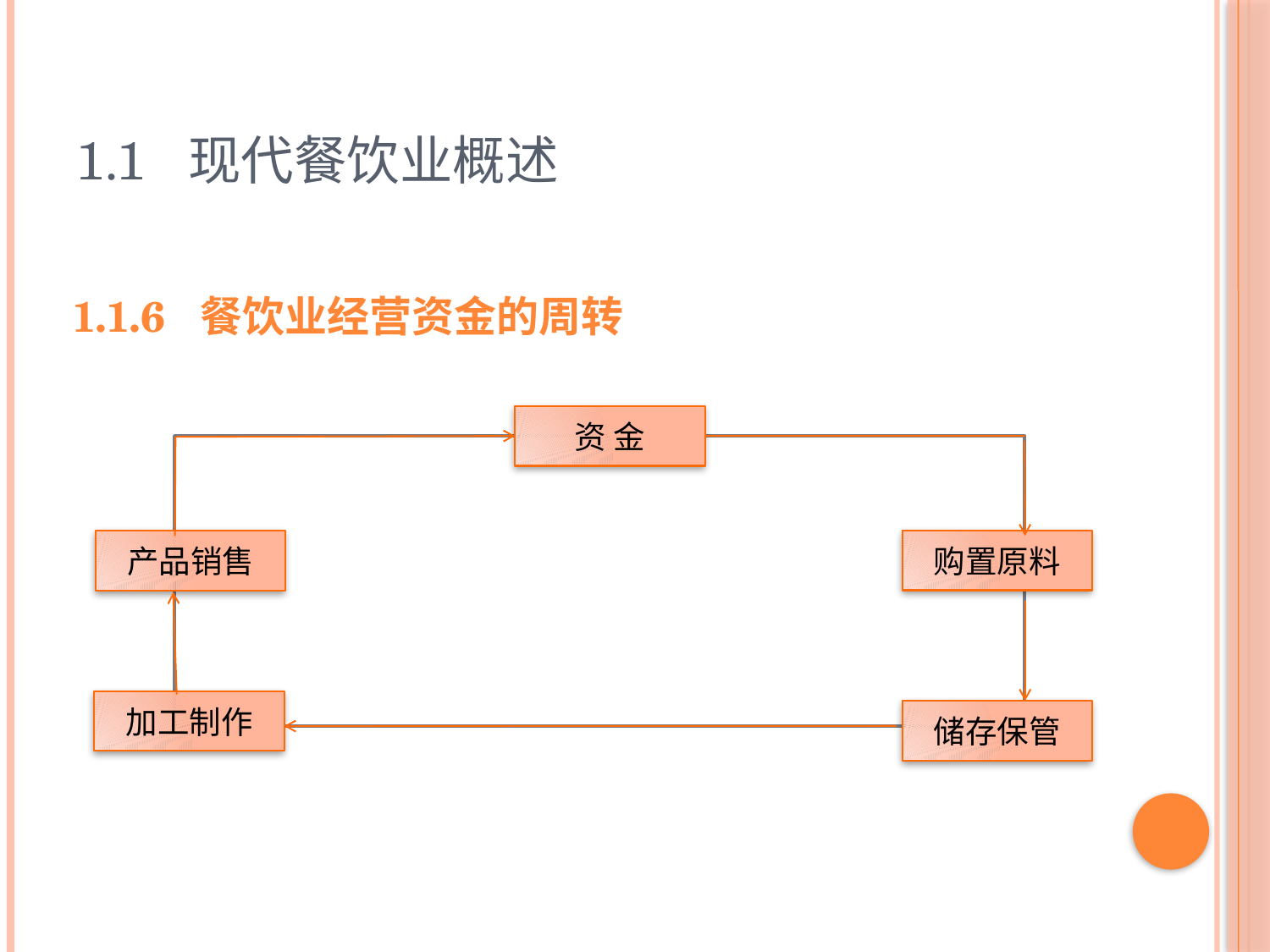

# 1.1  现代餐饮业概述

1.1.6  餐饮业经营资金的周转

资 金

购置原料
产品销售
加工制作
储存保管